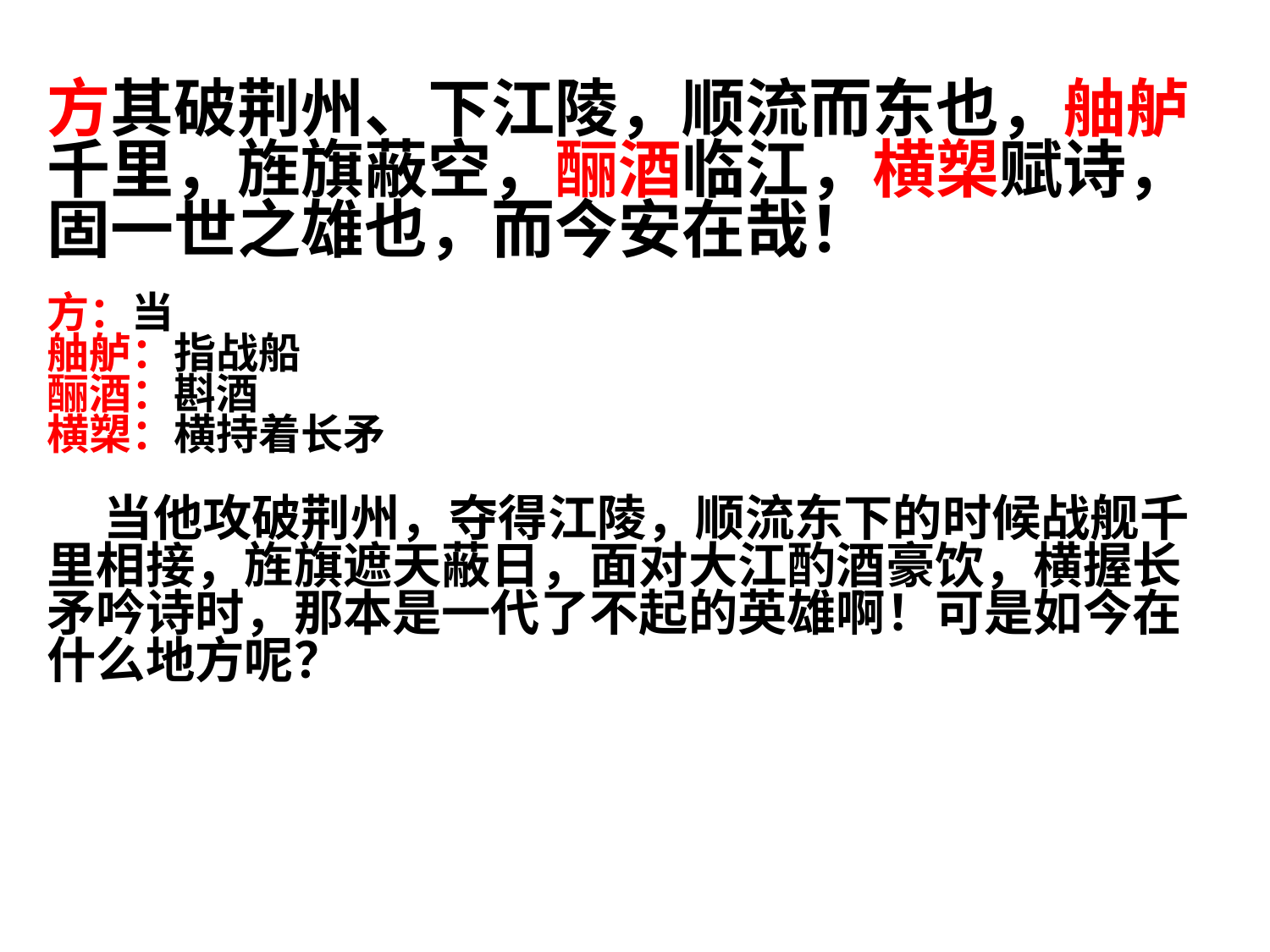

方其破荆州、下江陵，顺流而东也，舳舻千里，旌旗蔽空，酾酒临江，横槊赋诗，固一世之雄也，而今安在哉！

方：当
舳舻：指战船
酾酒：斟酒
横槊：横持着长矛

    当他攻破荆州，夺得江陵，顺流东下的时候战舰千里相接，旌旗遮天蔽日，面对大江酌酒豪饮，横握长矛吟诗时，那本是一代了不起的英雄啊！可是如今在什么地方呢？